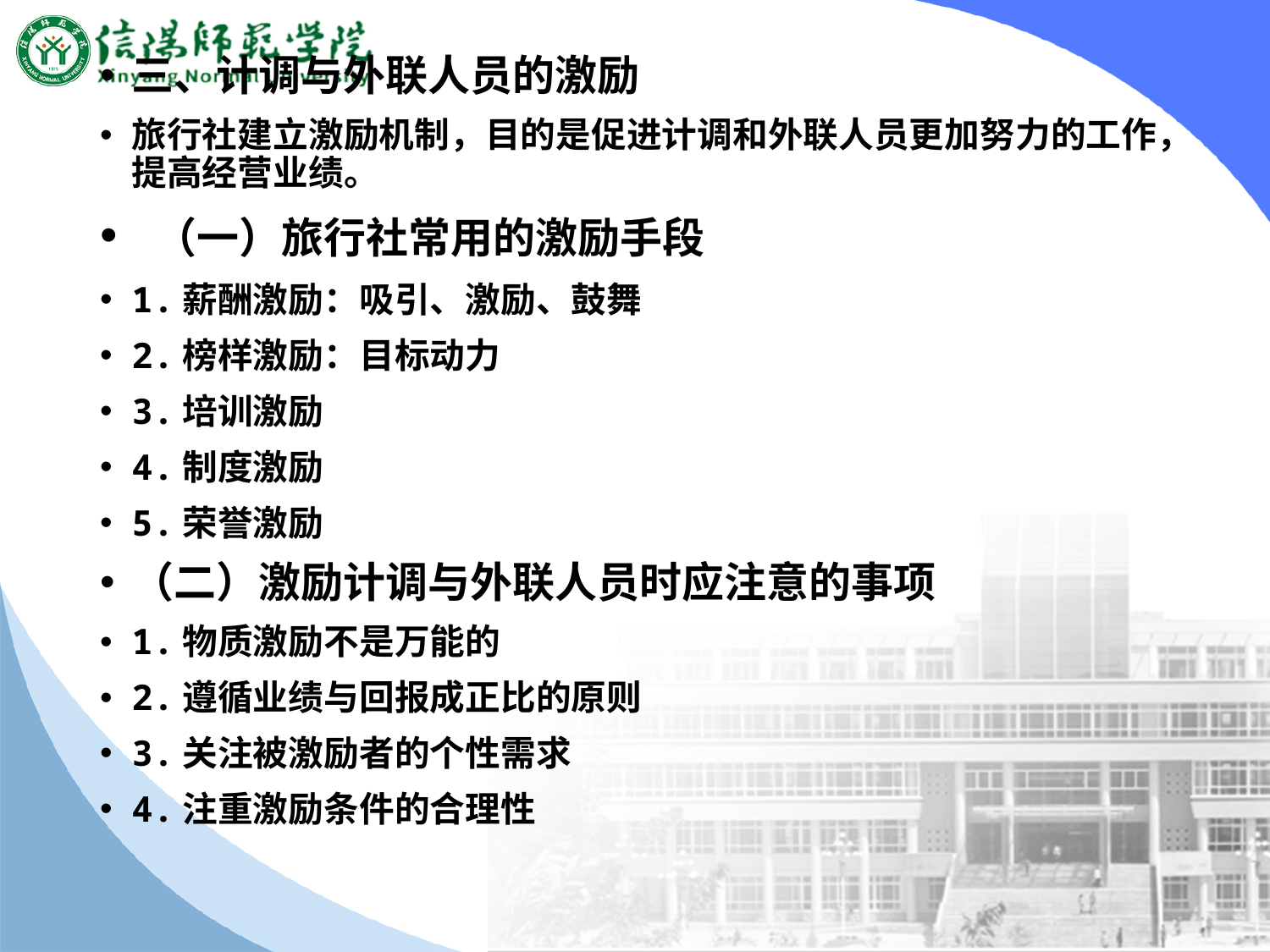

三、计调与外联人员的激励
旅行社建立激励机制，目的是促进计调和外联人员更加努力的工作，提高经营业绩。
 （一）旅行社常用的激励手段
1.薪酬激励：吸引、激励、鼓舞
2.榜样激励：目标动力
3.培训激励
4.制度激励
5.荣誉激励
（二）激励计调与外联人员时应注意的事项
1.物质激励不是万能的
2.遵循业绩与回报成正比的原则
3.关注被激励者的个性需求
4.注重激励条件的合理性

#